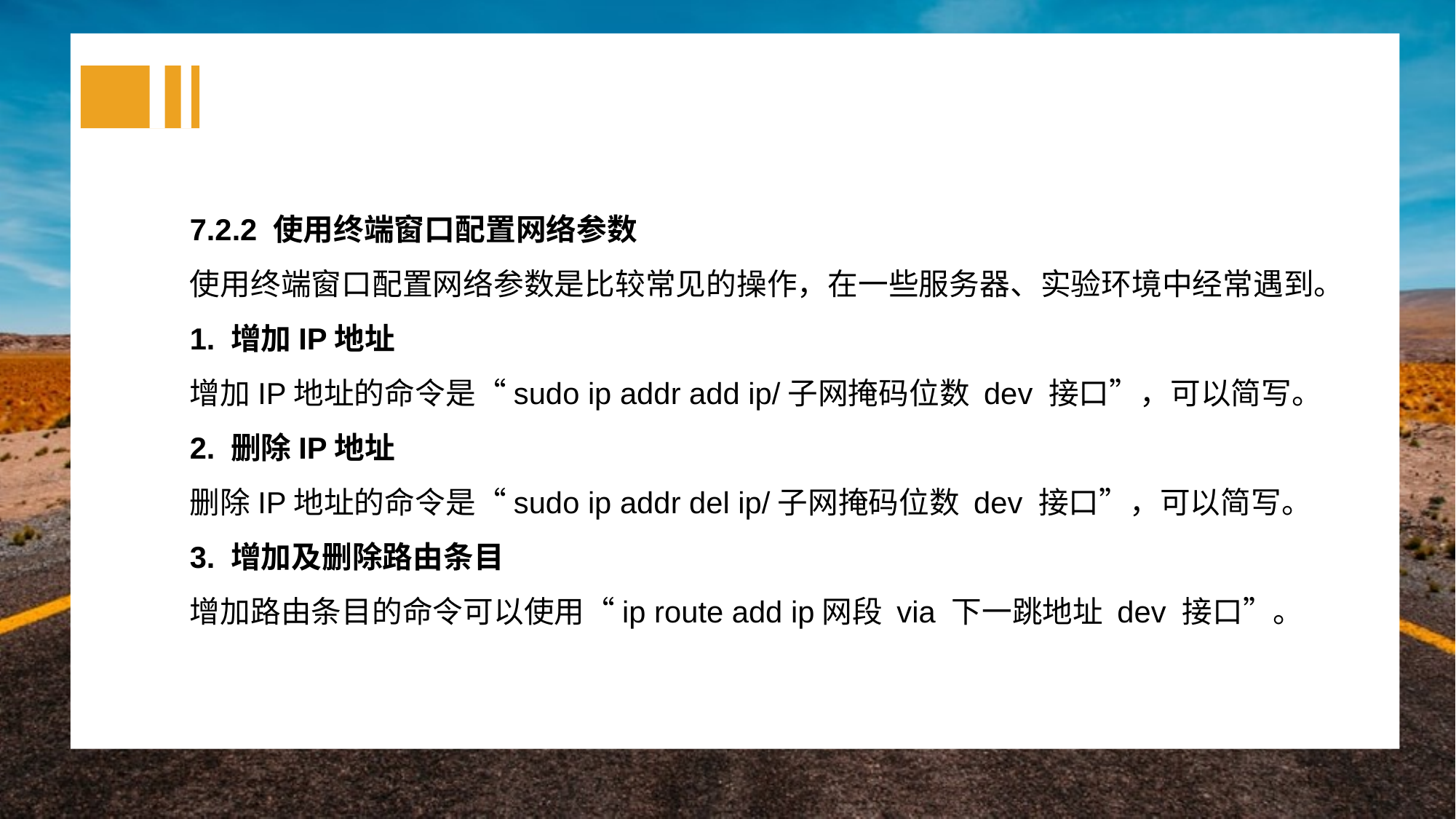

7.2.2 使用终端窗口配置网络参数
使用终端窗口配置网络参数是比较常见的操作，在一些服务器、实验环境中经常遇到。
1. 增加IP地址
增加IP地址的命令是“sudo ip addr add ip/子网掩码位数 dev 接口”，可以简写。
2. 删除IP地址
删除IP地址的命令是“sudo ip addr del ip/子网掩码位数 dev 接口”，可以简写。
3. 增加及删除路由条目
增加路由条目的命令可以使用“ip route add ip网段 via 下一跳地址 dev 接口”。